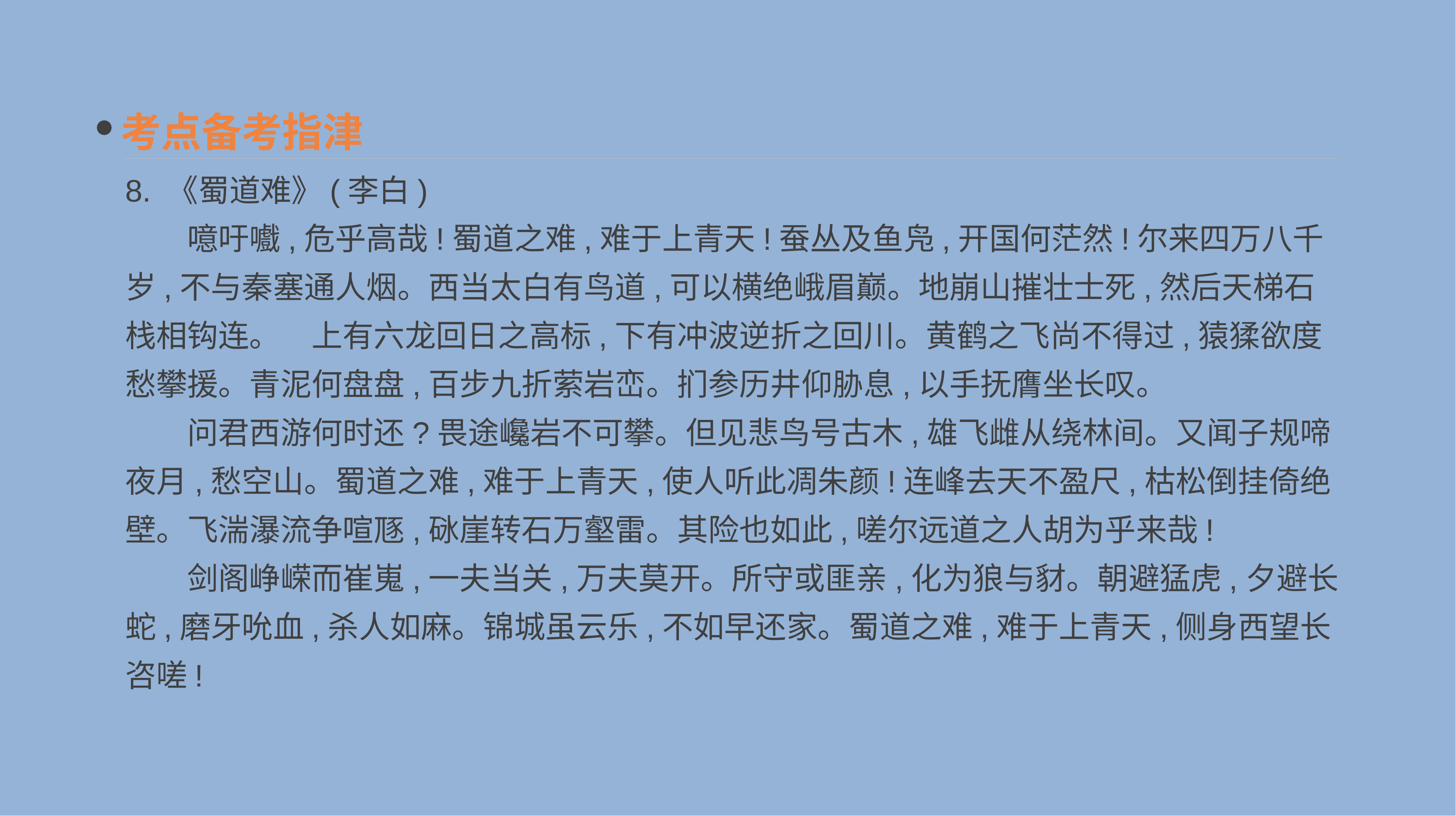

考点备考指津

8. 《蜀道难》(李白)
　　噫吁嚱,危乎高哉!蜀道之难,难于上青天!蚕丛及鱼凫,开国何茫然!尔来四万八千岁,不与秦塞通人烟。西当太白有鸟道,可以横绝峨眉巅。地崩山摧壮士死,然后天梯石栈相钩连。　上有六龙回日之高标,下有冲波逆折之回川。黄鹤之飞尚不得过,猿猱欲度愁攀援。青泥何盘盘,百步九折萦岩峦。扪参历井仰胁息,以手抚膺坐长叹。
　　问君西游何时还?畏途巉岩不可攀。但见悲鸟号古木,雄飞雌从绕林间。又闻子规啼夜月,愁空山。蜀道之难,难于上青天,使人听此凋朱颜!连峰去天不盈尺,枯松倒挂倚绝壁。飞湍瀑流争喧豗,砯崖转石万壑雷。其险也如此,嗟尔远道之人胡为乎来哉!
　　剑阁峥嵘而崔嵬,一夫当关,万夫莫开。所守或匪亲,化为狼与豺。朝避猛虎,夕避长蛇,磨牙吮血,杀人如麻。锦城虽云乐,不如早还家。蜀道之难,难于上青天,侧身西望长咨嗟!